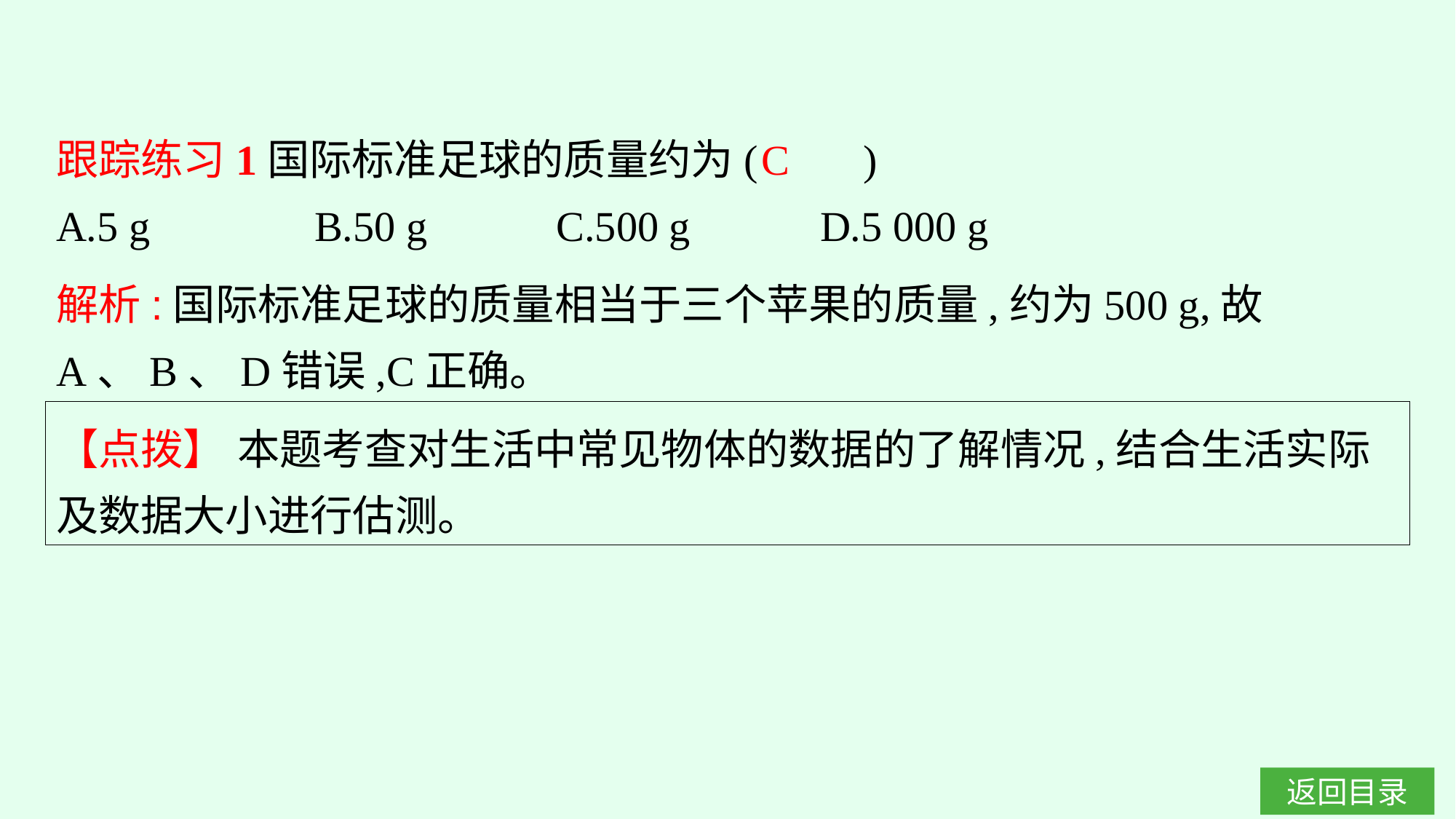

跟踪练习1国际标准足球的质量约为(　　)
A.5 g		B.50 g		C.500 g		D.5 000 g
C
解析:国际标准足球的质量相当于三个苹果的质量,约为500 g,故A、B、D错误,C正确。
【点拨】 本题考查对生活中常见物体的数据的了解情况,结合生活实际及数据大小进行估测。